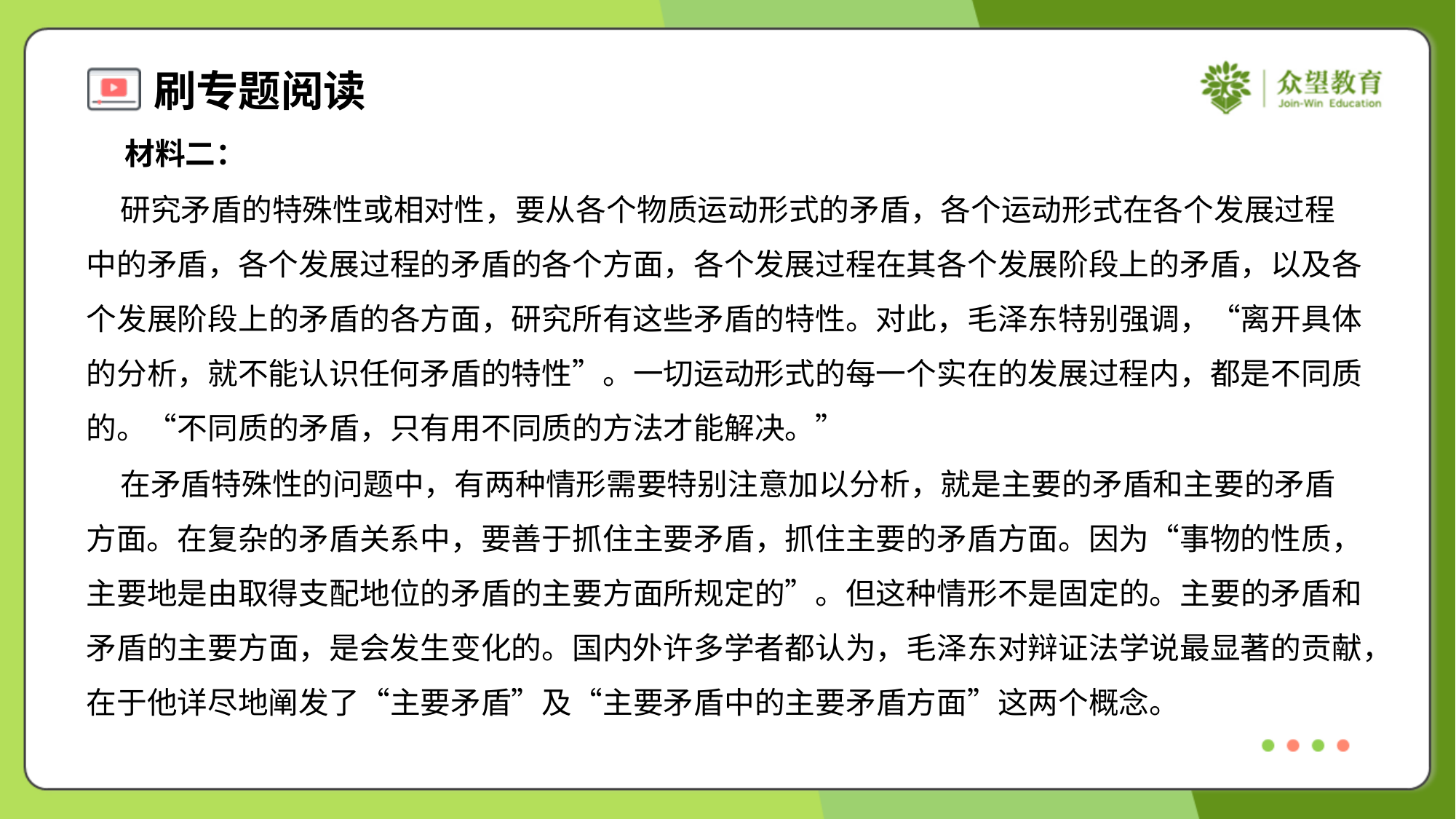

材料二：
    研究矛盾的特殊性或相对性，要从各个物质运动形式的矛盾，各个运动形式在各个发展过程
中的矛盾，各个发展过程的矛盾的各个方面，各个发展过程在其各个发展阶段上的矛盾，以及各
个发展阶段上的矛盾的各方面，研究所有这些矛盾的特性。对此，毛泽东特别强调，“离开具体
的分析，就不能认识任何矛盾的特性”。一切运动形式的每一个实在的发展过程内，都是不同质
的。“不同质的矛盾，只有用不同质的方法才能解决。”
    在矛盾特殊性的问题中，有两种情形需要特别注意加以分析，就是主要的矛盾和主要的矛盾
方面。在复杂的矛盾关系中，要善于抓住主要矛盾，抓住主要的矛盾方面。因为“事物的性质，
主要地是由取得支配地位的矛盾的主要方面所规定的”。但这种情形不是固定的。主要的矛盾和
矛盾的主要方面，是会发生变化的。国内外许多学者都认为，毛泽东对辩证法学说最显著的贡献，
在于他详尽地阐发了“主要矛盾”及“主要矛盾中的主要矛盾方面”这两个概念。